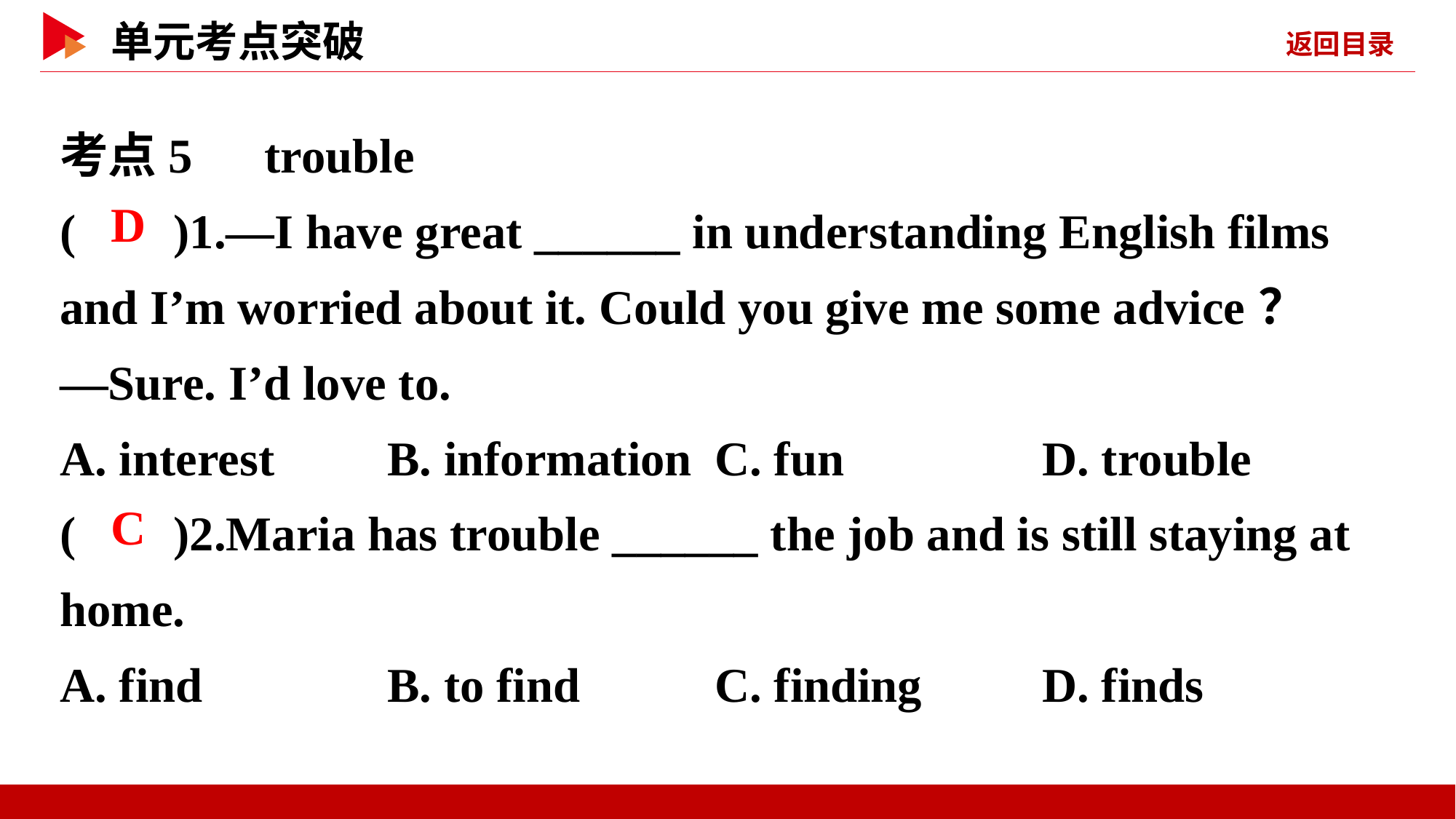

考点5　trouble
(        )1.—I have great ______ in understanding English films and I’m worried about it. Could you give me some advice？
—Sure. I’d love to.
A. interest		B. information	C. fun		D. trouble
(        )2.Maria has trouble ______ the job and is still staying at home.
A. find		B. to find		C. finding		D. finds
   D
   C